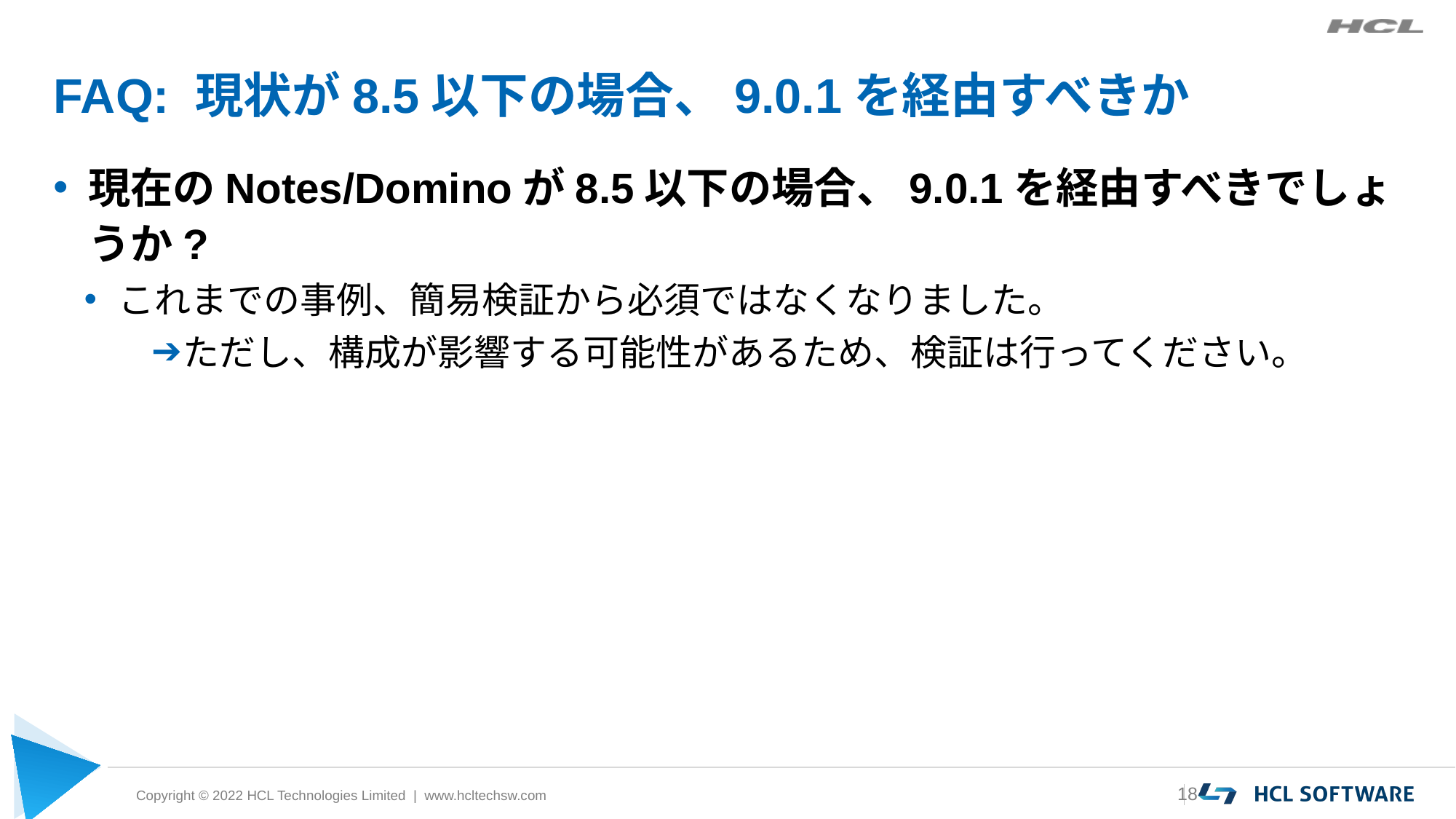

# FAQ: 現状が8.5以下の場合、9.0.1を経由すべきか
現在のNotes/Dominoが8.5以下の場合、9.0.1を経由すべきでしょうか?
これまでの事例、簡易検証から必須ではなくなりました。
ただし、構成が影響する可能性があるため、検証は行ってください。